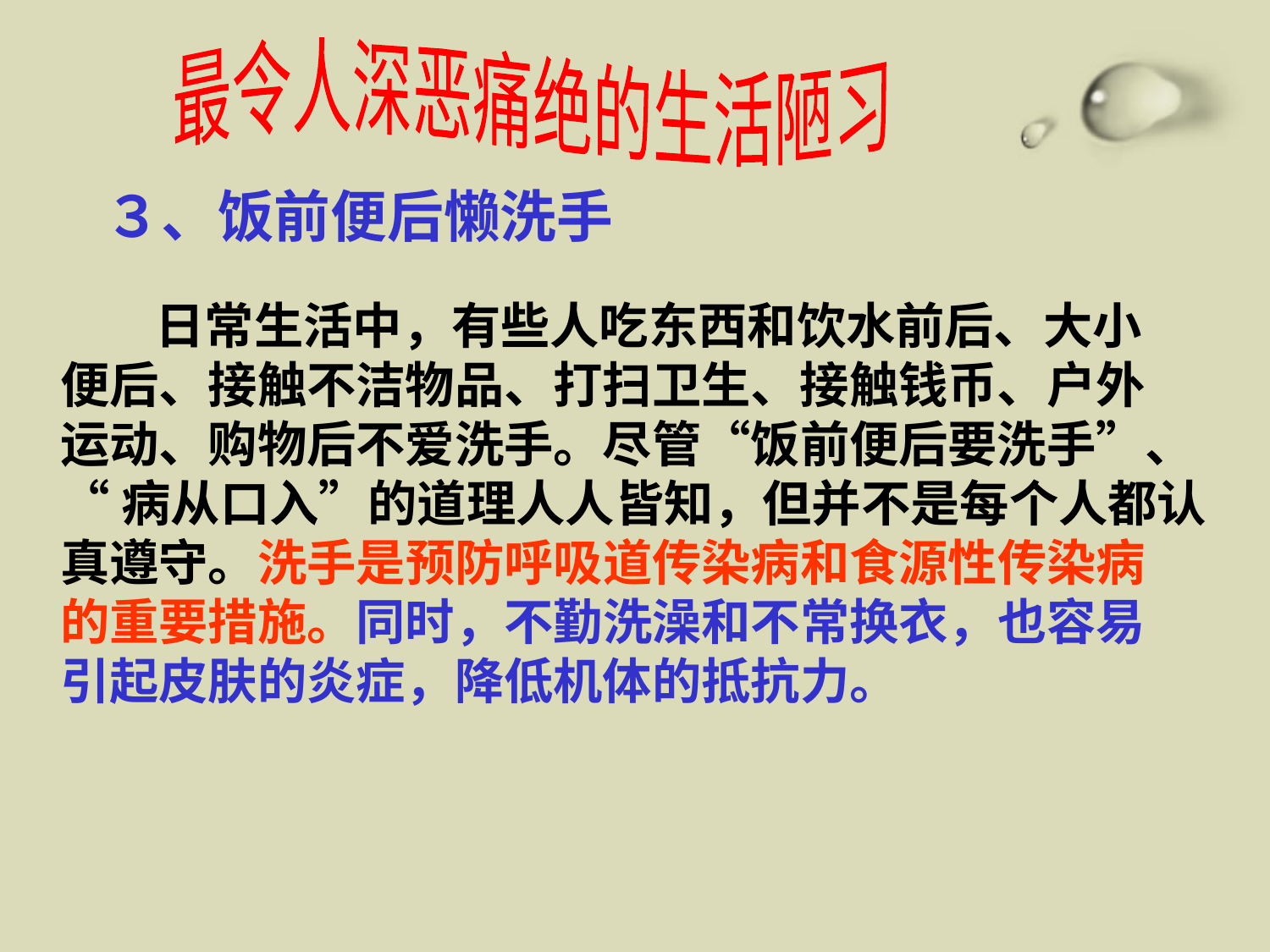

最令人深恶痛绝的生活陋习
３、饭前便后懒洗手
　　　日常生活中，有些人吃东西和饮水前后、大小
便后、接触不洁物品、打扫卫生、接触钱币、户外
运动、购物后不爱洗手。尽管“饭前便后要洗手”、
“病从口入”的道理人人皆知，但并不是每个人都认
真遵守。洗手是预防呼吸道传染病和食源性传染病
的重要措施。同时，不勤洗澡和不常换衣，也容易
引起皮肤的炎症，降低机体的抵抗力。